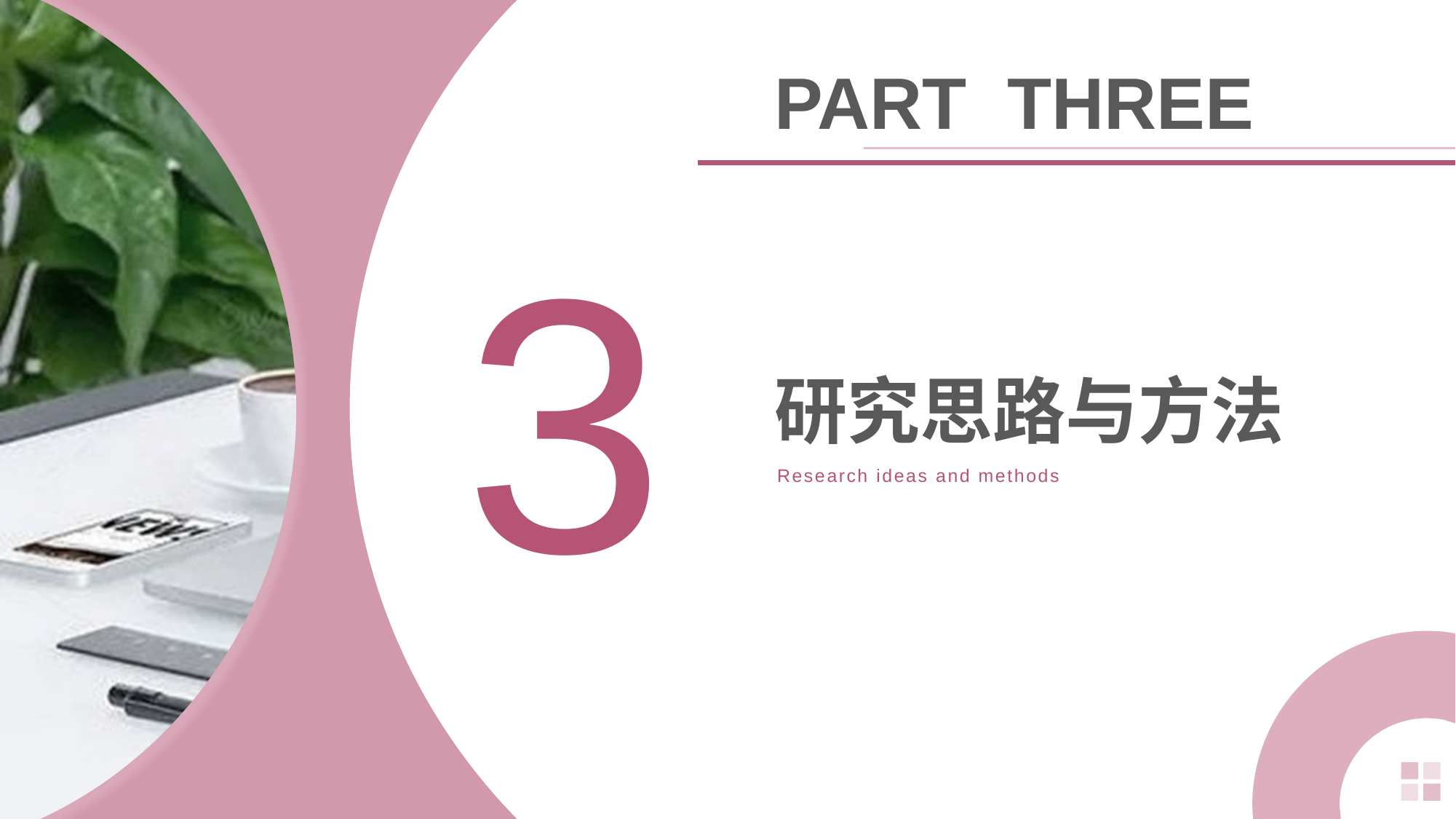

PART  THREE
3
研究思路与方法
Research ideas and methods